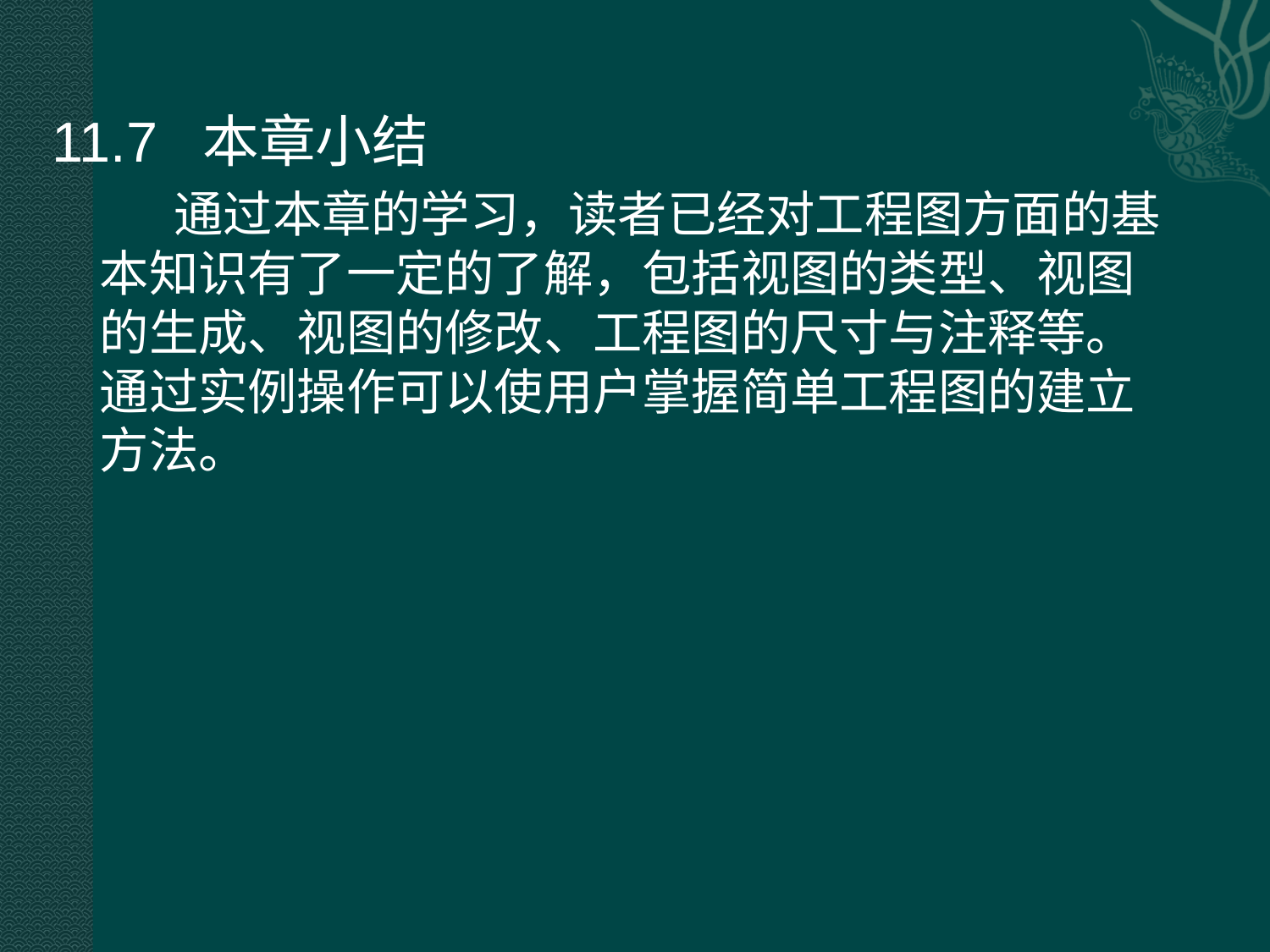

11.7  本章小结
          通过本章的学习，读者已经对工程图方面的基本知识有了一定的了解，包括视图的类型、视图的生成、视图的修改、工程图的尺寸与注释等。通过实例操作可以使用户掌握简单工程图的建立方法。